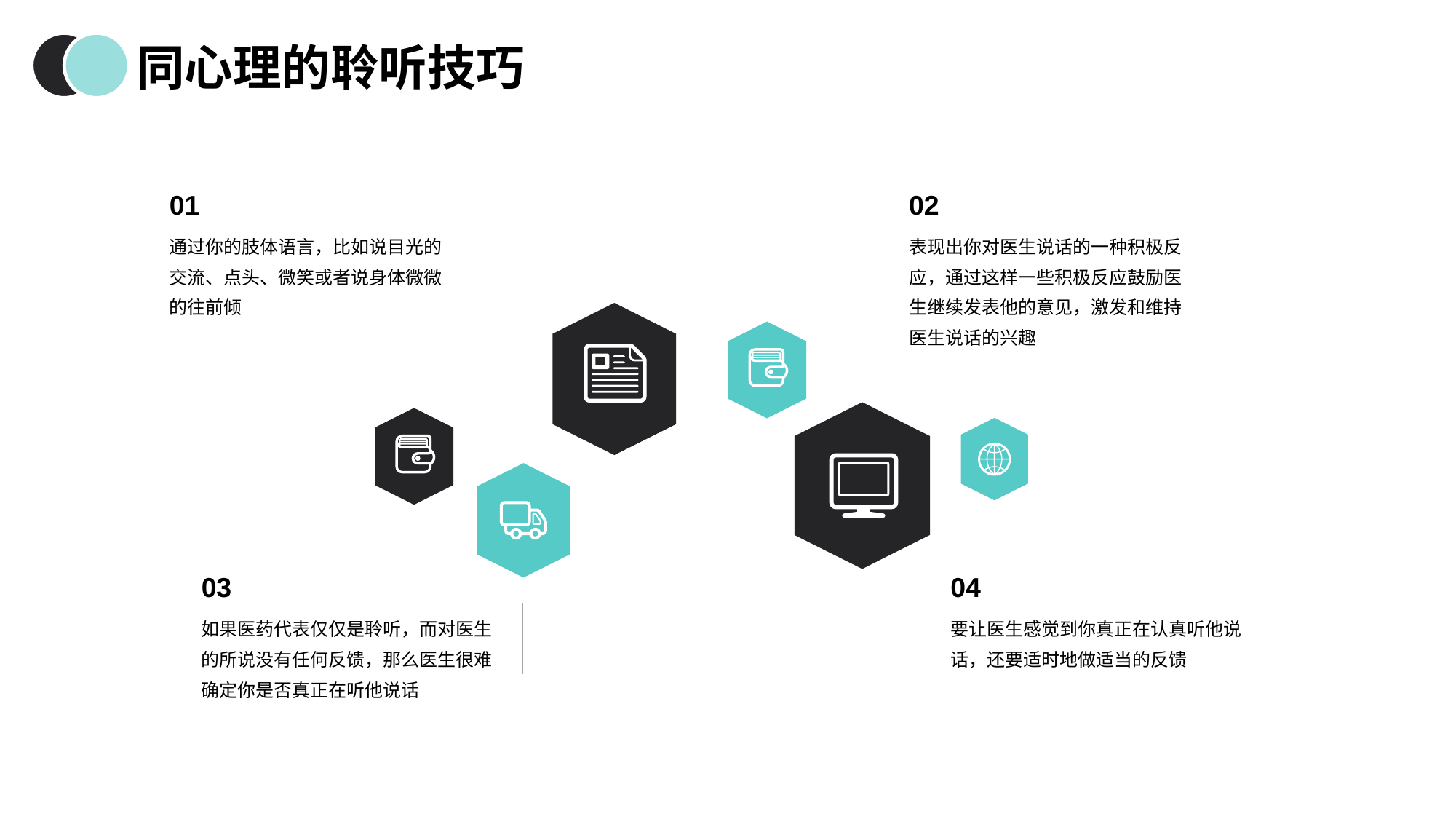

同心理的聆听技巧
01
02
通过你的肢体语言，比如说目光的交流、点头、微笑或者说身体微微的往前倾
表现出你对医生说话的一种积极反应，通过这样一些积极反应鼓励医生继续发表他的意见，激发和维持医生说话的兴趣

03
04
如果医药代表仅仅是聆听，而对医生的所说没有任何反馈，那么医生很难确定你是否真正在听他说话
要让医生感觉到你真正在认真听他说话，还要适时地做适当的反馈